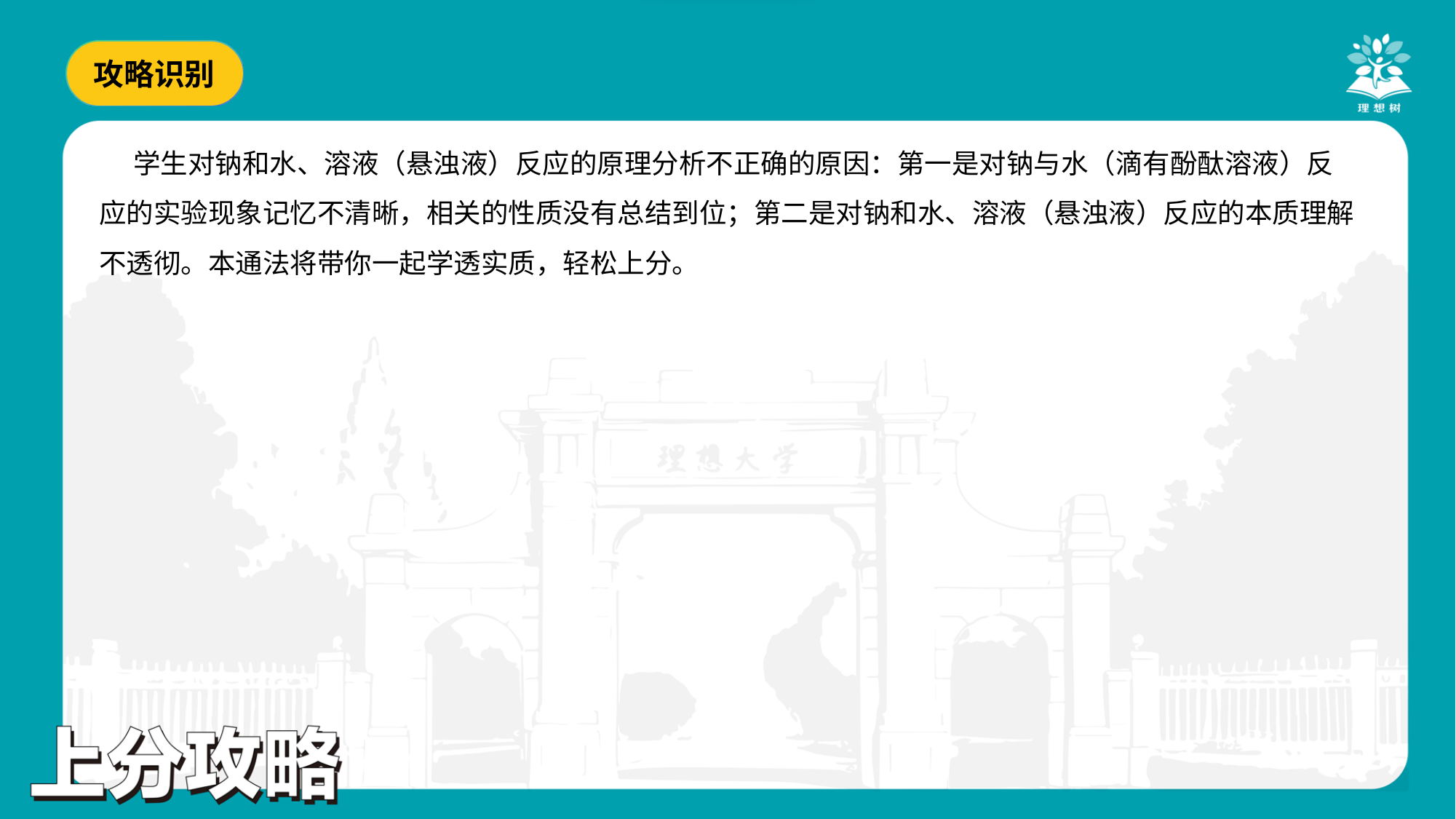

学生对钠和水、溶液（悬浊液）反应的原理分析不正确的原因：第一是对钠与水（滴有酚酞溶液）反
应的实验现象记忆不清晰，相关的性质没有总结到位；第二是对钠和水、溶液（悬浊液）反应的本质理解
不透彻。本通法将带你一起学透实质，轻松上分。